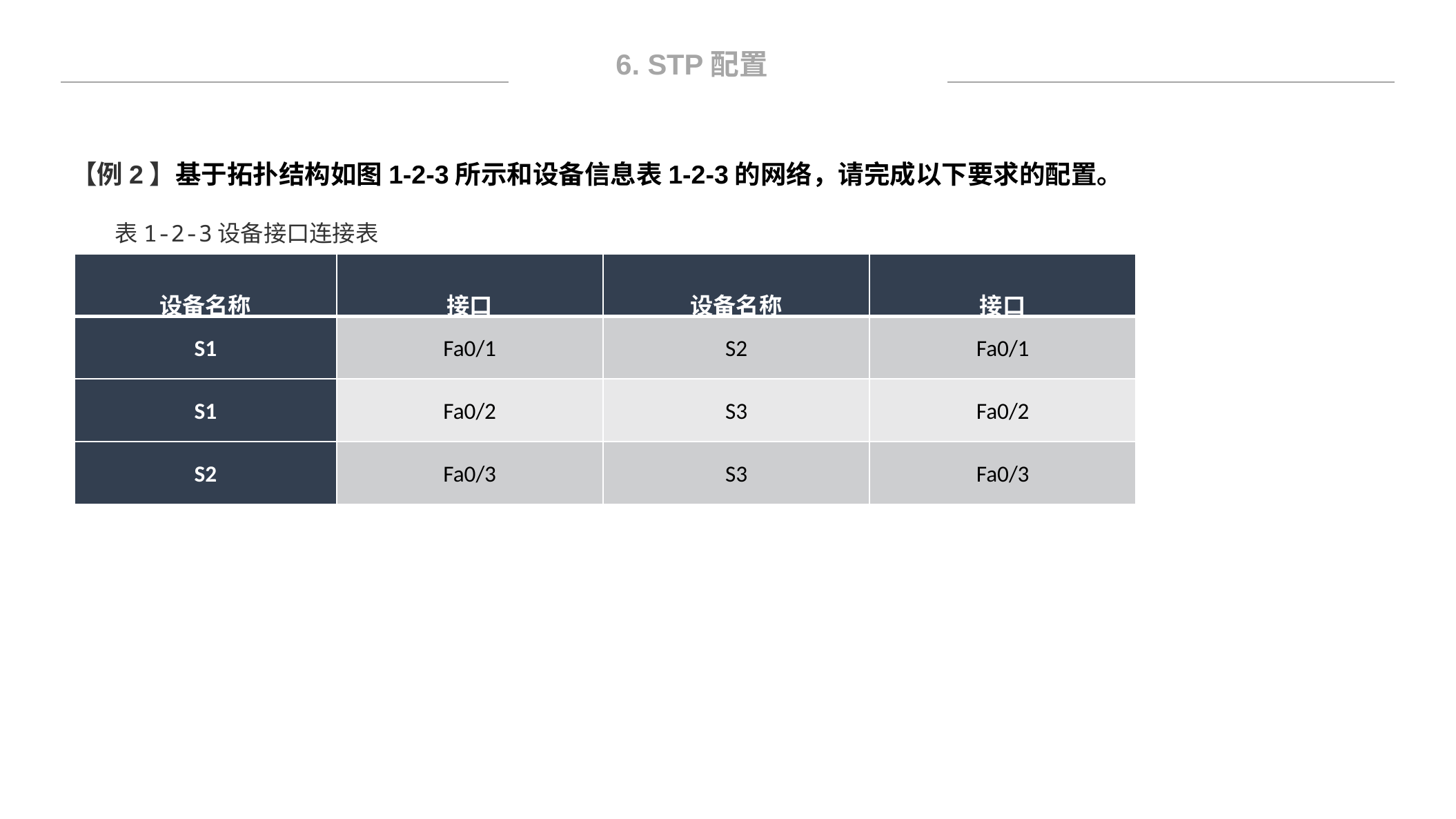

6. STP配置
【例2】基于拓扑结构如图1-2-3所示和设备信息表1-2-3的网络，请完成以下要求的配置。

表1-2-3设备接口连接表

| 设备名称 | 接口 | 设备名称 | 接口 |
| --- | --- | --- | --- |
| S1 | Fa0/1 | S2 | Fa0/1 |
| S1 | Fa0/2 | S3 | Fa0/2 |
| S2 | Fa0/3 | S3 | Fa0/3 |